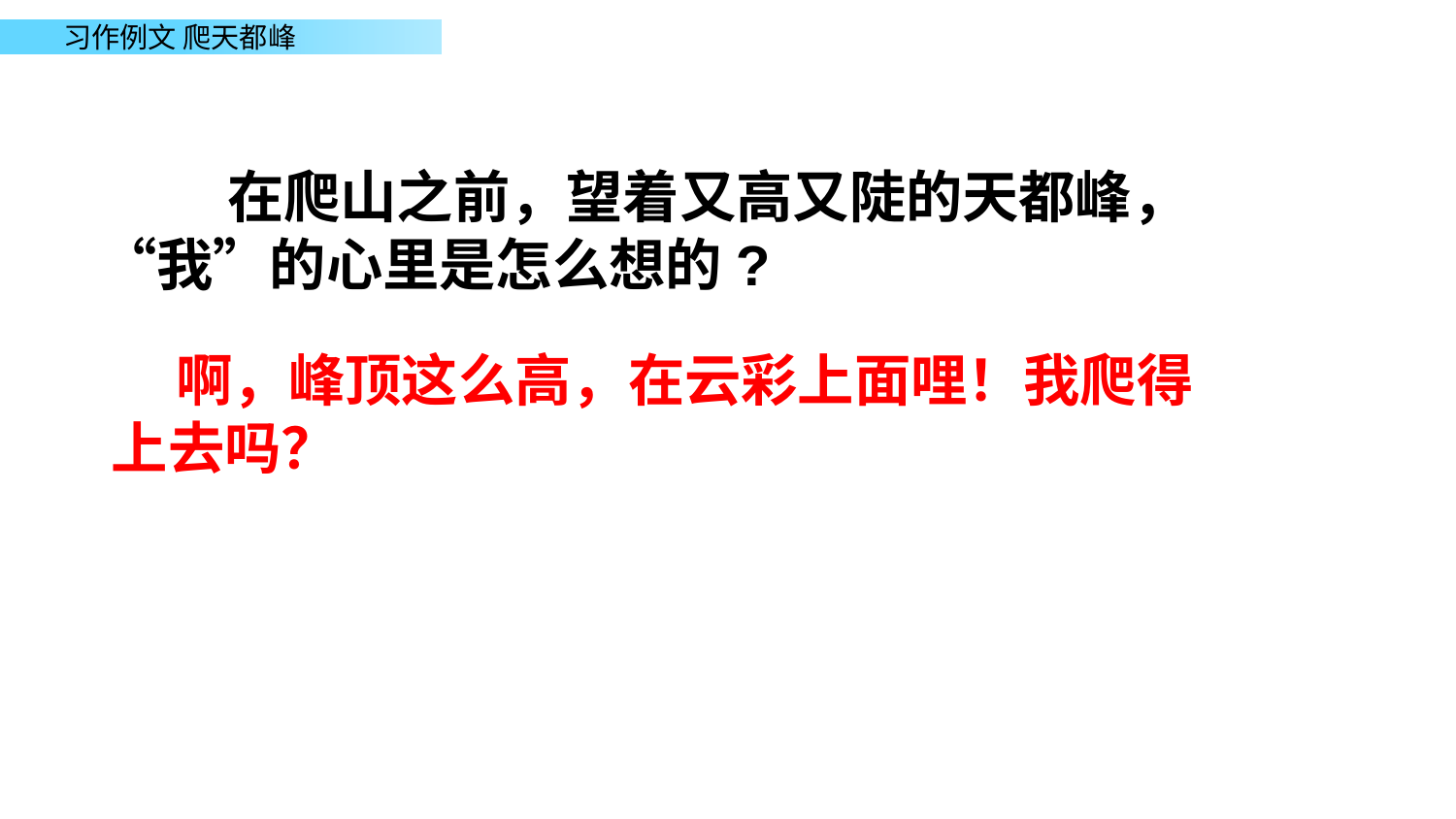

在爬山之前，望着又高又陡的天都峰，“我”的心里是怎么想的?
    啊，峰顶这么高，在云彩上面哩！我爬得上去吗？